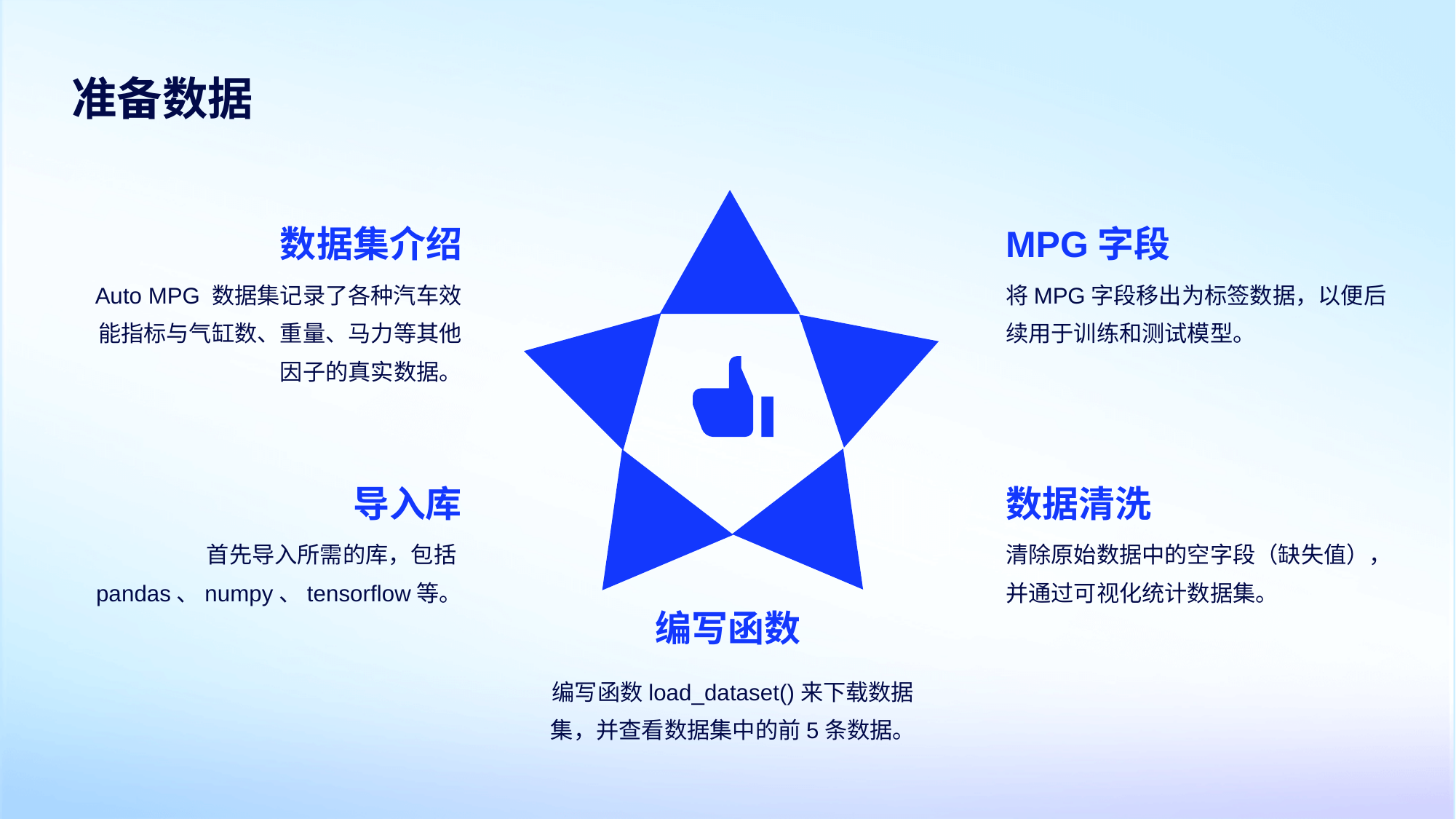

准备数据

数据集介绍
MPG字段
Auto MPG 数据集记录了各种汽车效能指标与气缸数、重量、马力等其他因子的真实数据。
将MPG字段移出为标签数据，以便后续用于训练和测试模型。

导入库
数据清洗

首先导入所需的库，包括pandas、numpy、tensorflow等。
清除原始数据中的空字段（缺失值），并通过可视化统计数据集。
编写函数
编写函数load_dataset()来下载数据集，并查看数据集中的前5条数据。